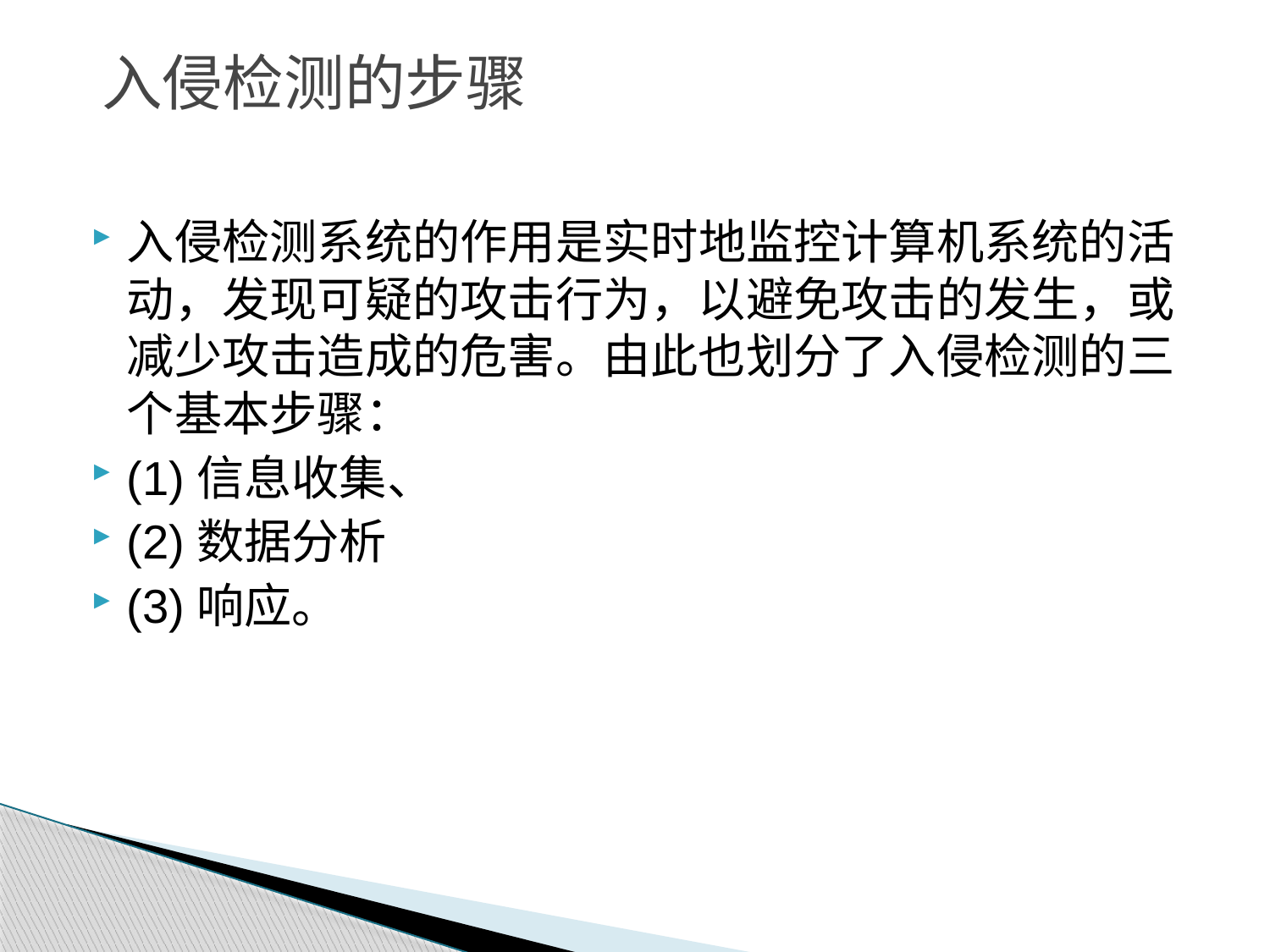

# 入侵检测的步骤
入侵检测系统的作用是实时地监控计算机系统的活动，发现可疑的攻击行为，以避免攻击的发生，或减少攻击造成的危害。由此也划分了入侵检测的三个基本步骤：
(1)信息收集、
(2)数据分析
(3)响应。